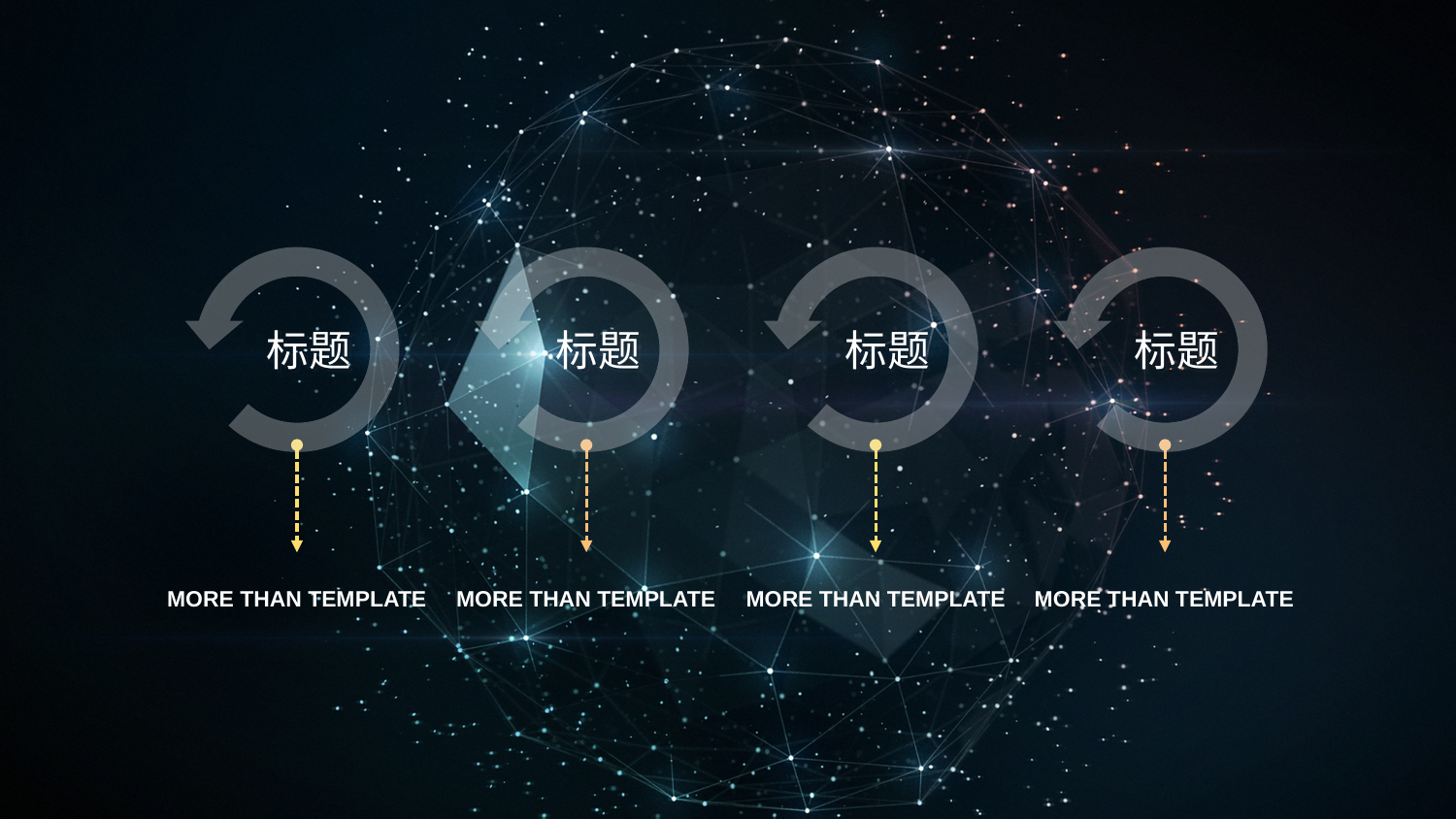

标题
标题
标题
标题
MORE THAN TEMPLATE
MORE THAN TEMPLATE
MORE THAN TEMPLATE
MORE THAN TEMPLATE